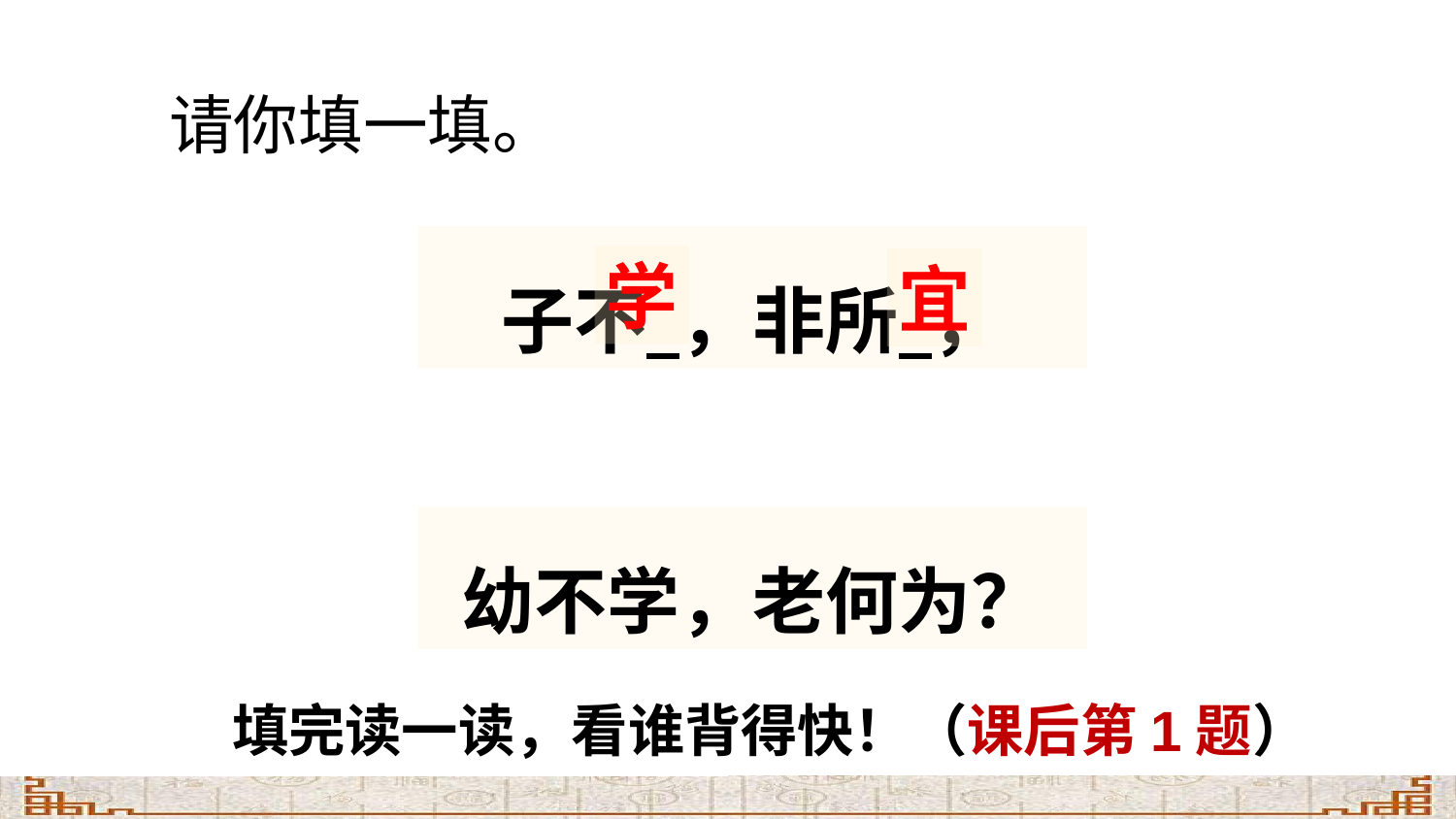

请你填一填。
子不  ，非所  ，
学
宜
幼不学，老何为？
填完读一读，看谁背得快！（课后第1题）